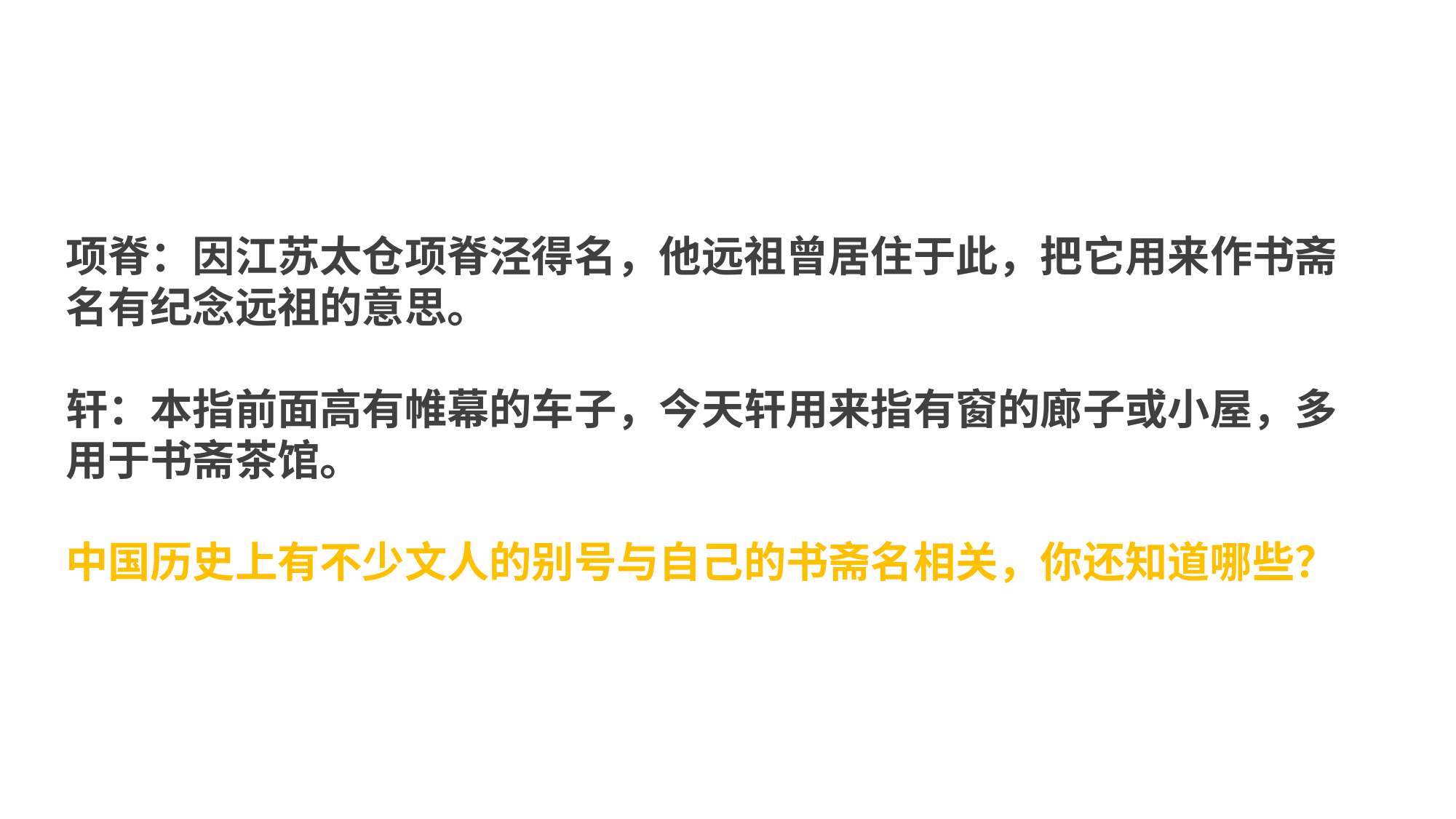

项脊：因江苏太仓项脊泾得名，他远祖曾居住于此，把它用来作书斋名有纪念远祖的意思。

轩：本指前面高有帷幕的车子，今天轩用来指有窗的廊子或小屋，多用于书斋茶馆。

中国历史上有不少文人的别号与自己的书斋名相关，你还知道哪些？